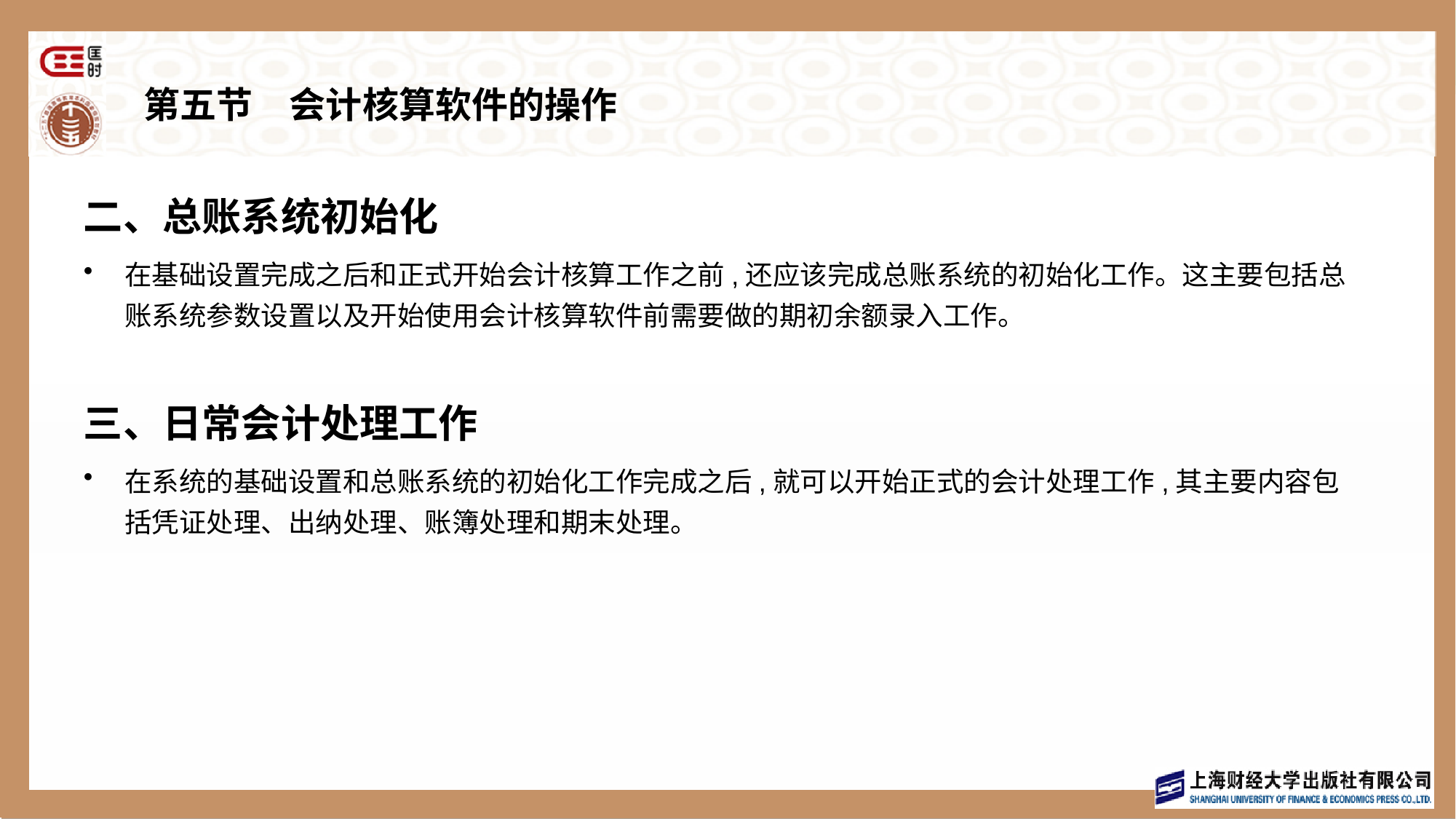

# 第五节　会计核算软件的操作
二、总账系统初始化
在基础设置完成之后和正式开始会计核算工作之前,还应该完成总账系统的初始化工作。这主要包括总账系统参数设置以及开始使用会计核算软件前需要做的期初余额录入工作。

三、日常会计处理工作
在系统的基础设置和总账系统的初始化工作完成之后,就可以开始正式的会计处理工作,其主要内容包括凭证处理、出纳处理、账簿处理和期末处理。